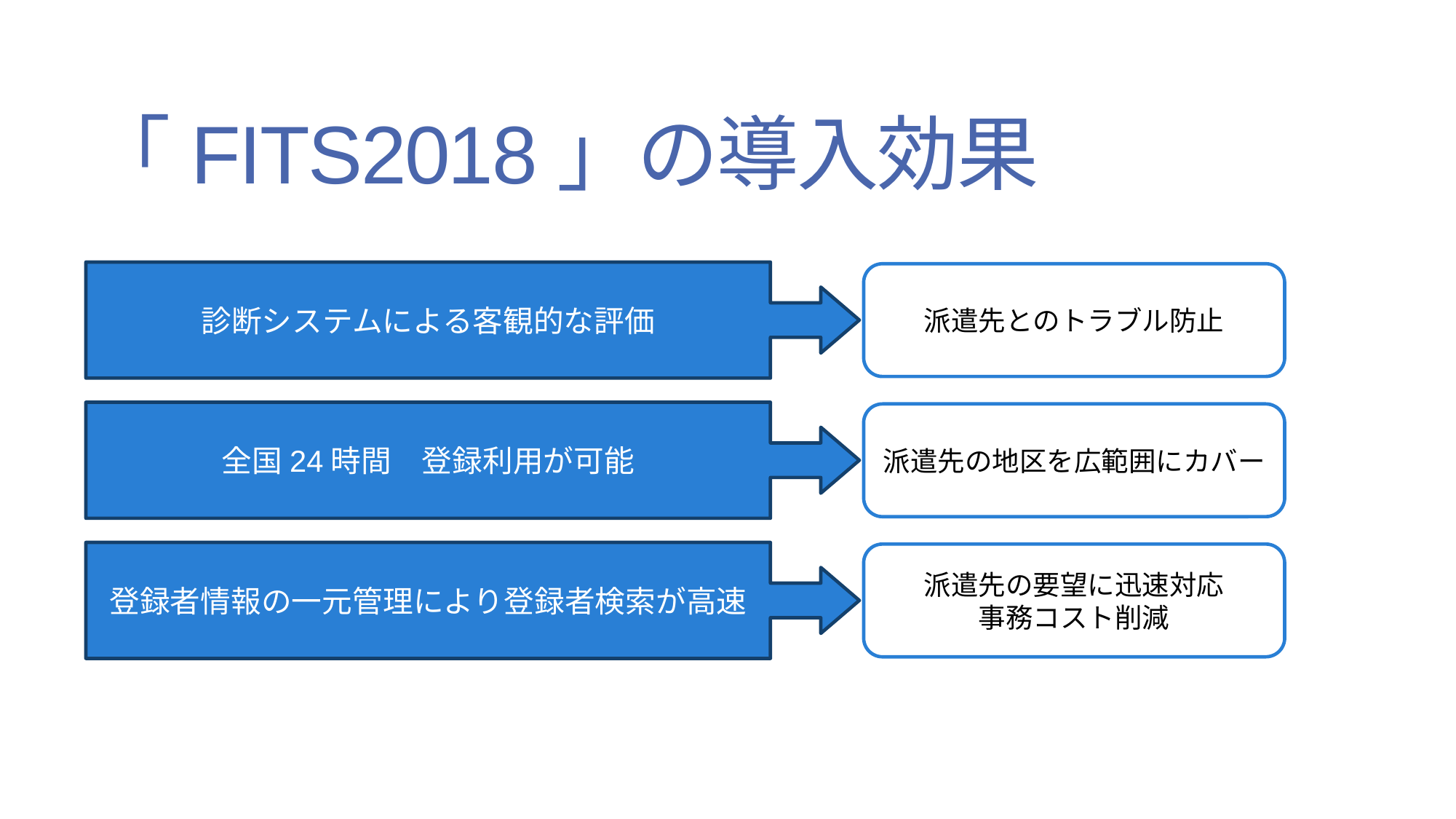

# 「FITS2018」の導入効果
診断システムによる客観的な評価
派遣先とのトラブル防止
全国24時間　登録利用が可能
派遣先の地区を広範囲にカバー
登録者情報の一元管理により登録者検索が高速
派遣先の要望に迅速対応
事務コスト削減